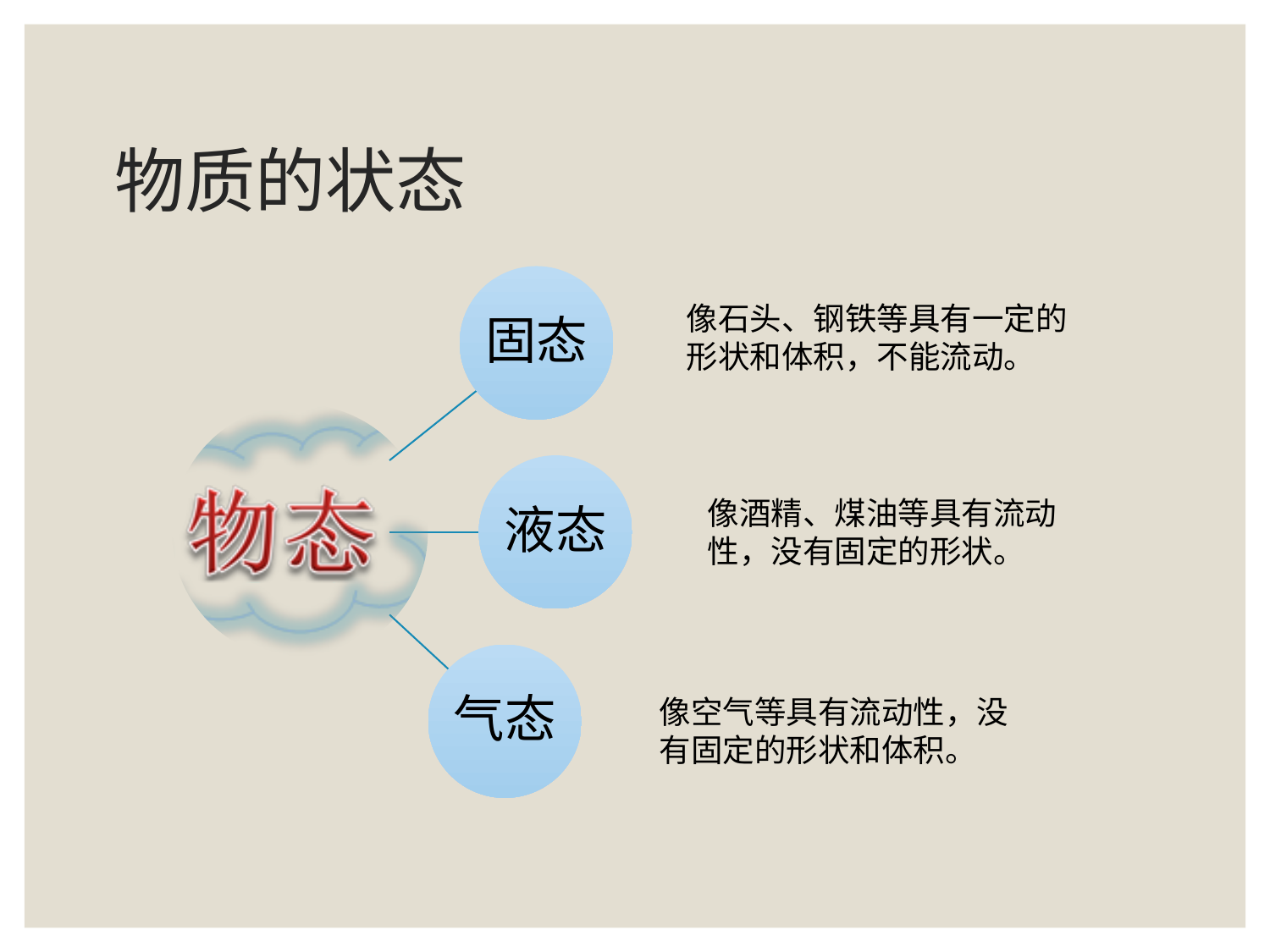

# 物质的状态
固态
液态
气态
像石头、钢铁等具有一定的形状和体积，不能流动。
像酒精、煤油等具有流动性，没有固定的形状。
像空气等具有流动性，没有固定的形状和体积。